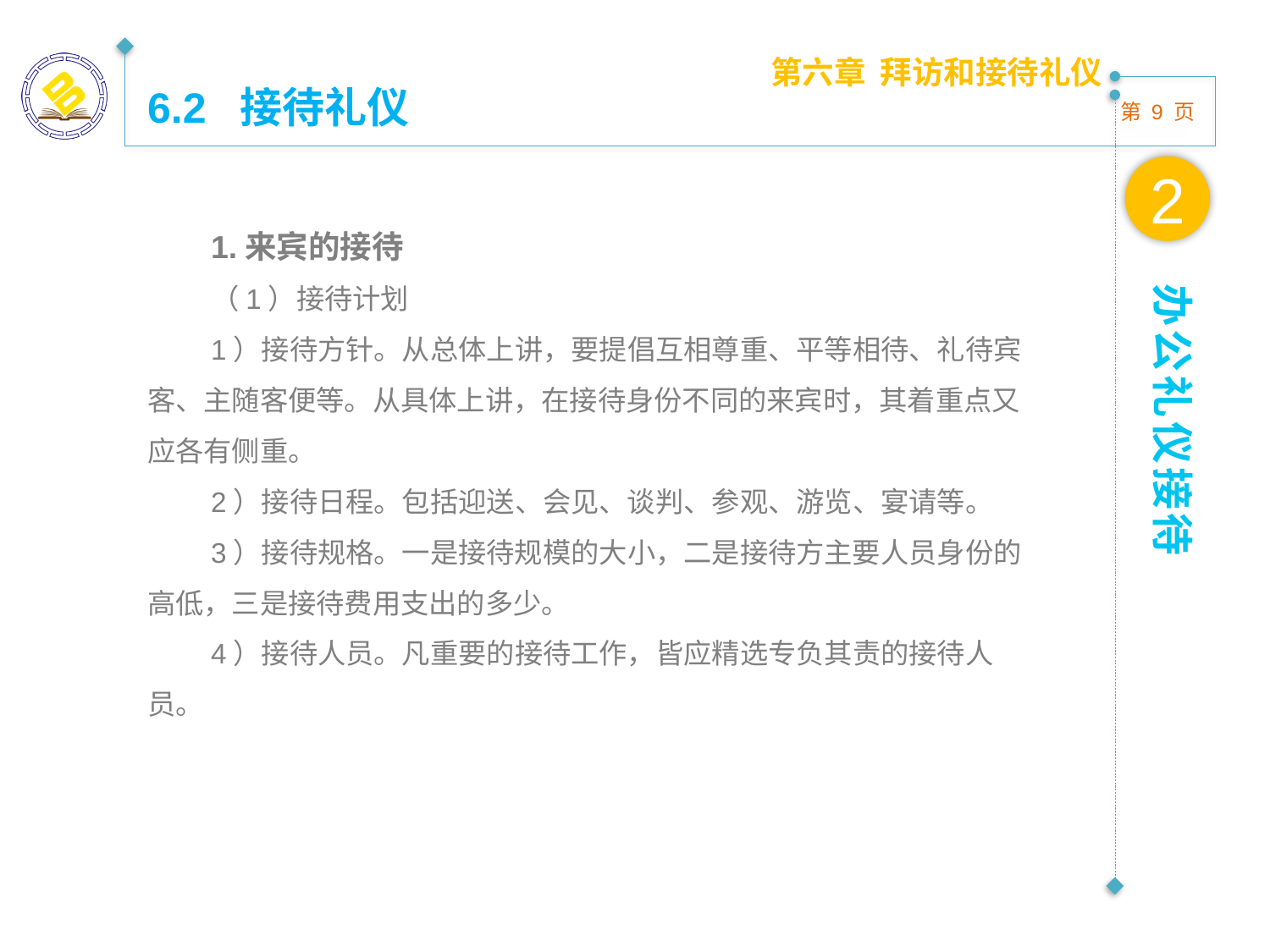

第六章  拜访和接待礼仪
6.2  接待礼仪
2
1.来宾的接待
（1）接待计划
1）接待方针。从总体上讲，要提倡互相尊重、平等相待、礼待宾客、主随客便等。从具体上讲，在接待身份不同的来宾时，其着重点又应各有侧重。
2）接待日程。包括迎送、会见、谈判、参观、游览、宴请等。
3）接待规格。一是接待规模的大小，二是接待方主要人员身份的高低，三是接待费用支出的多少。
4）接待人员。凡重要的接待工作，皆应精选专负其责的接待人员。

办公礼仪接待